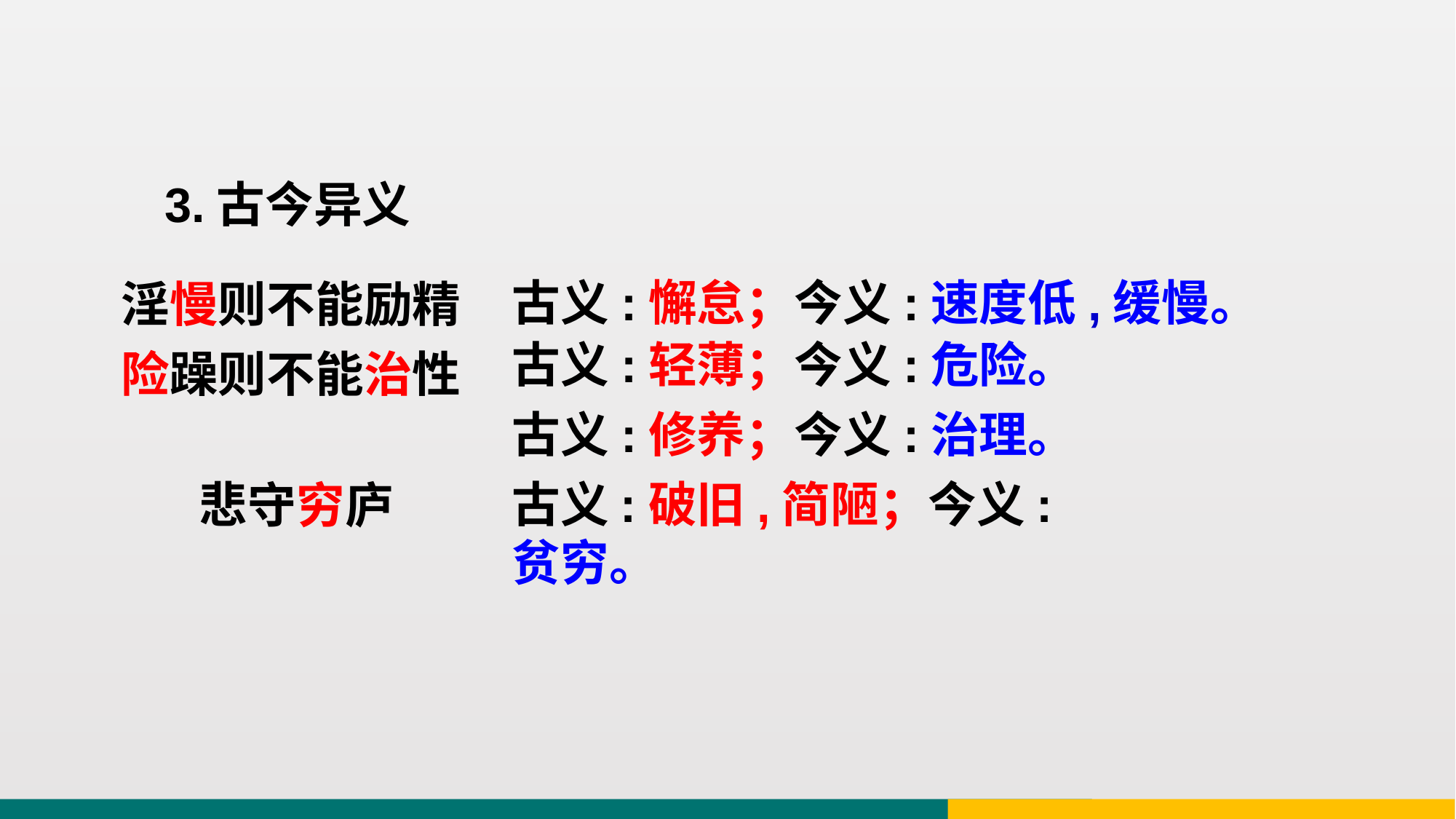

3.古今异义
淫慢则不能励精
险躁则不能治性

      悲守穷庐
古义:懈怠；今义:速度低,缓慢。
古义:轻薄；今义:危险。
古义:修养；今义:治理。
古义:破旧,简陋；今义:贫穷。